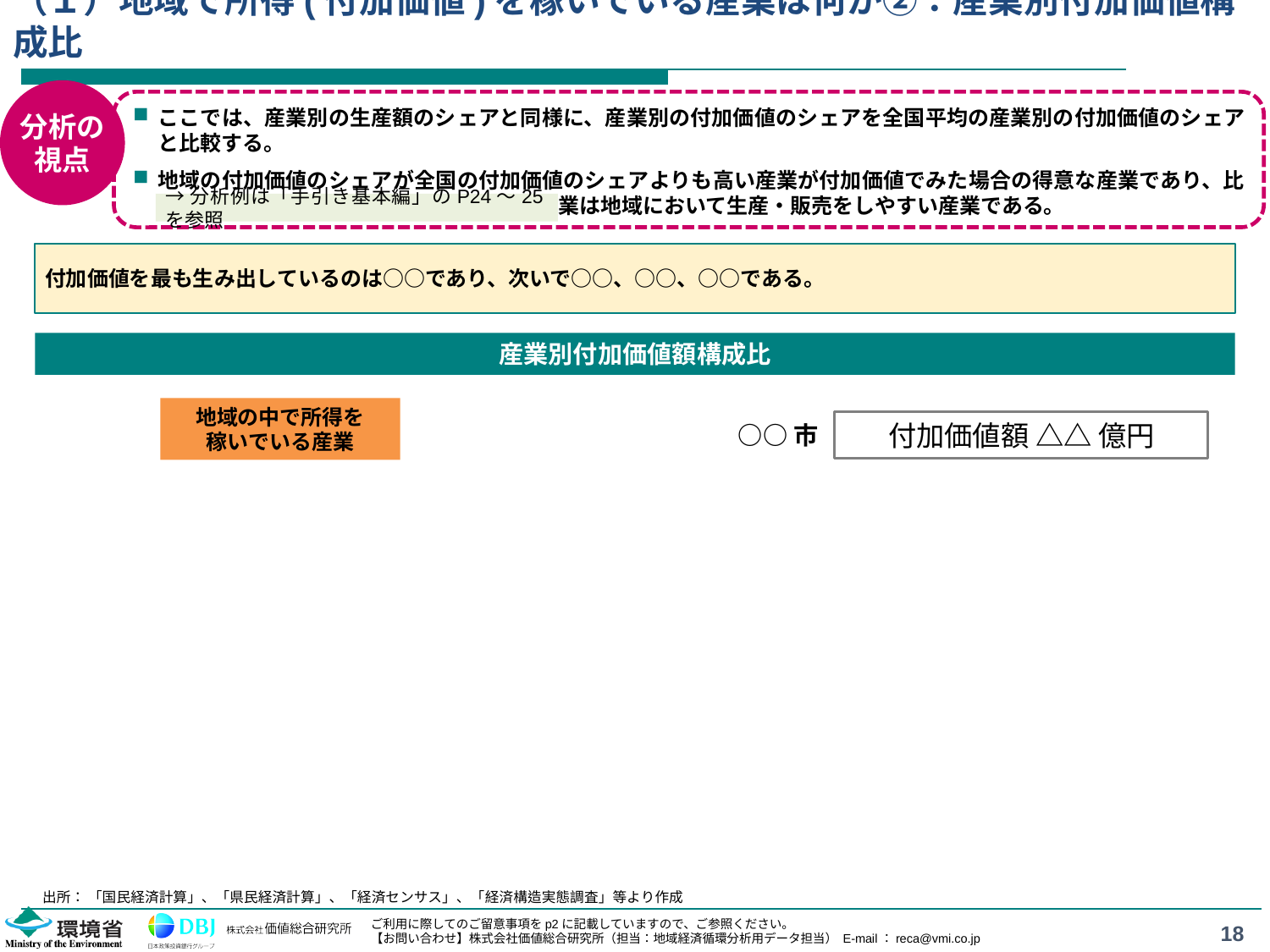

# （１）地域で所得(付加価値)を稼いでいる産業は何か②：産業別付加価値構成比
分析の
視点
ここでは、産業別の生産額のシェアと同様に、産業別の付加価値のシェアを全国平均の産業別の付加価値のシェアと比較する。
地域の付加価値のシェアが全国の付加価値のシェアよりも高い産業が付加価値でみた場合の得意な産業であり、比較優位な産業である。そして、これらの産業は地域において生産・販売をしやすい産業である。
→分析例は「手引き基本編」のP24～25を参照
付加価値を最も生み出しているのは○○であり、次いで○○、○○、○○である。
産業別付加価値額構成比
地域の中で所得を
稼いでいる産業
付加価値額 △△ 億円
○○市
出所： 「国民経済計算」、「県民経済計算」、「経済センサス」、「経済構造実態調査」等より作成
18